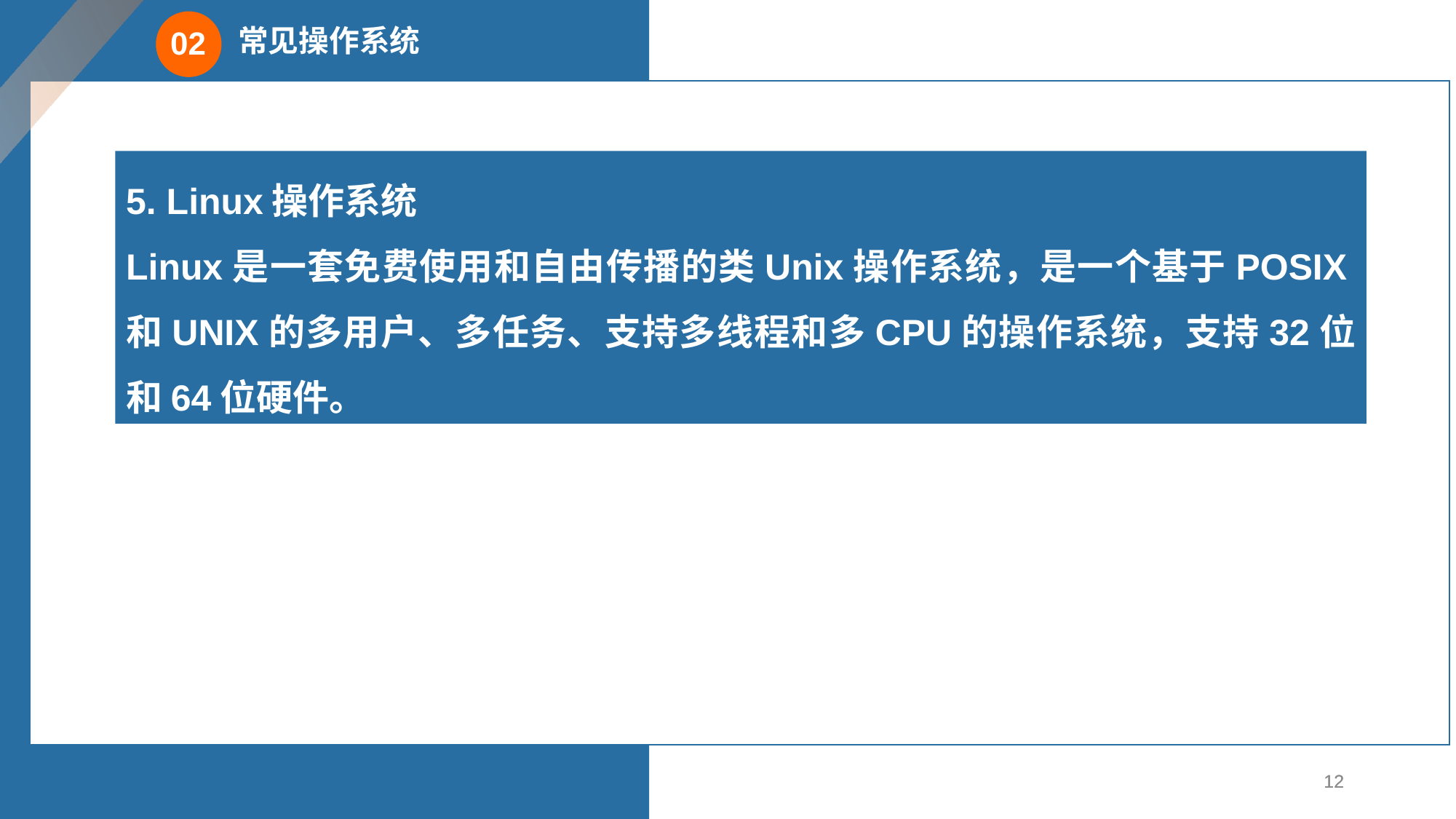

常见操作系统
02
5. Linux操作系统
Linux是一套免费使用和自由传播的类Unix操作系统，是一个基于POSIX和UNIX的多用户、多任务、支持多线程和多CPU的操作系统，支持32位和64位硬件。